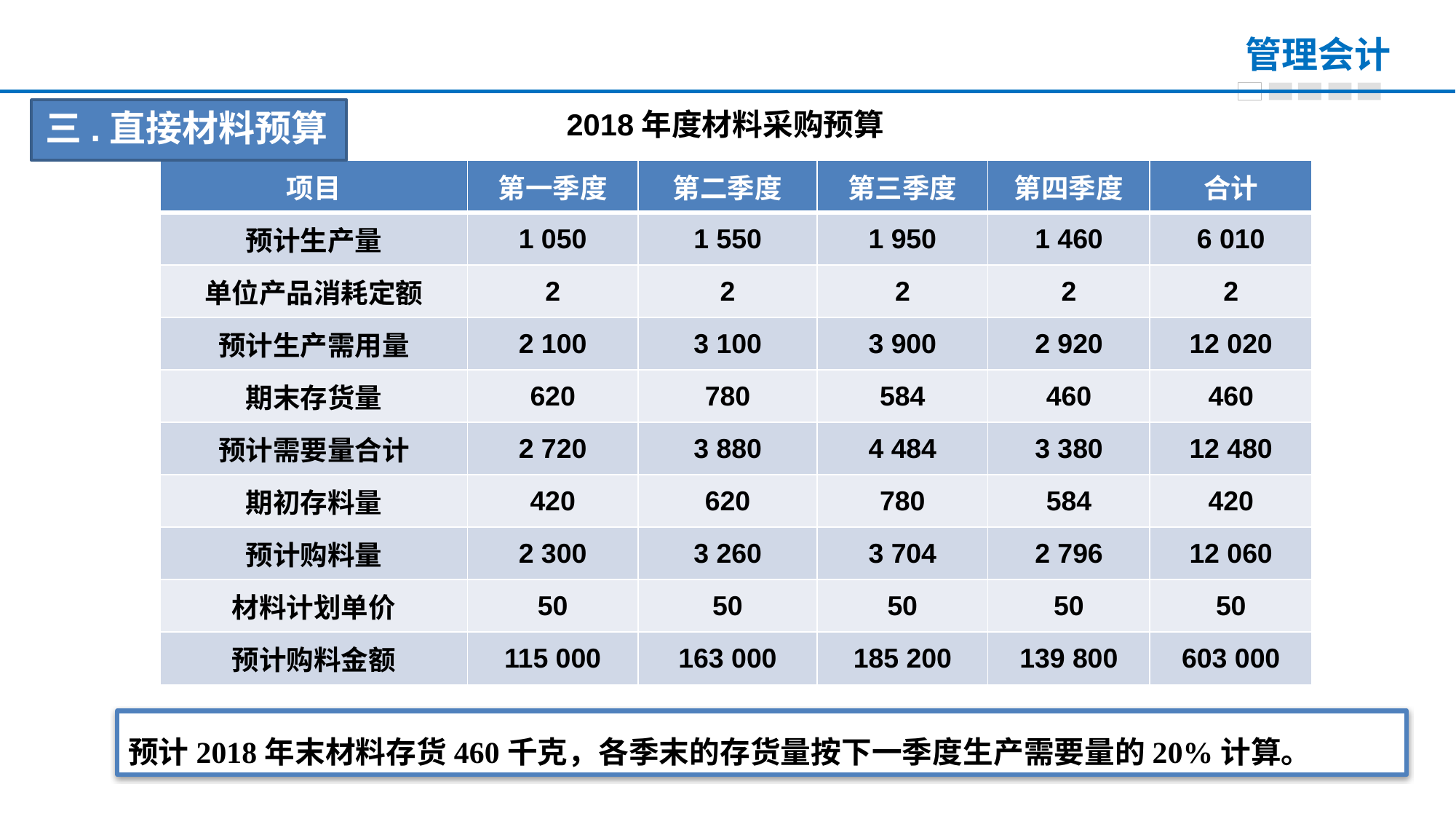

三.直接材料预算

2018年度材料采购预算
| 项目 | 第一季度 | 第二季度 | 第三季度 | 第四季度 | 合计 |
| --- | --- | --- | --- | --- | --- |
| 预计生产量 | 1 050 | 1 550 | 1 950 | 1 460 | 6 010 |
| 单位产品消耗定额 | 2 | 2 | 2 | 2 | 2 |
| 预计生产需用量 | 2 100 | 3 100 | 3 900 | 2 920 | 12 020 |
| 期末存货量 | 620 | 780 | 584 | 460 | 460 |
| 预计需要量合计 | 2 720 | 3 880 | 4 484 | 3 380 | 12 480 |
| 期初存料量 | 420 | 620 | 780 | 584 | 420 |
| 预计购料量 | 2 300 | 3 260 | 3 704 | 2 796 | 12 060 |
| 材料计划单价 | 50 | 50 | 50 | 50 | 50 |
| 预计购料金额 | 115 000 | 163 000 | 185 200 | 139 800 | 603 000 |
预计2018年末材料存货460千克，各季末的存货量按下一季度生产需要量的20%计算。